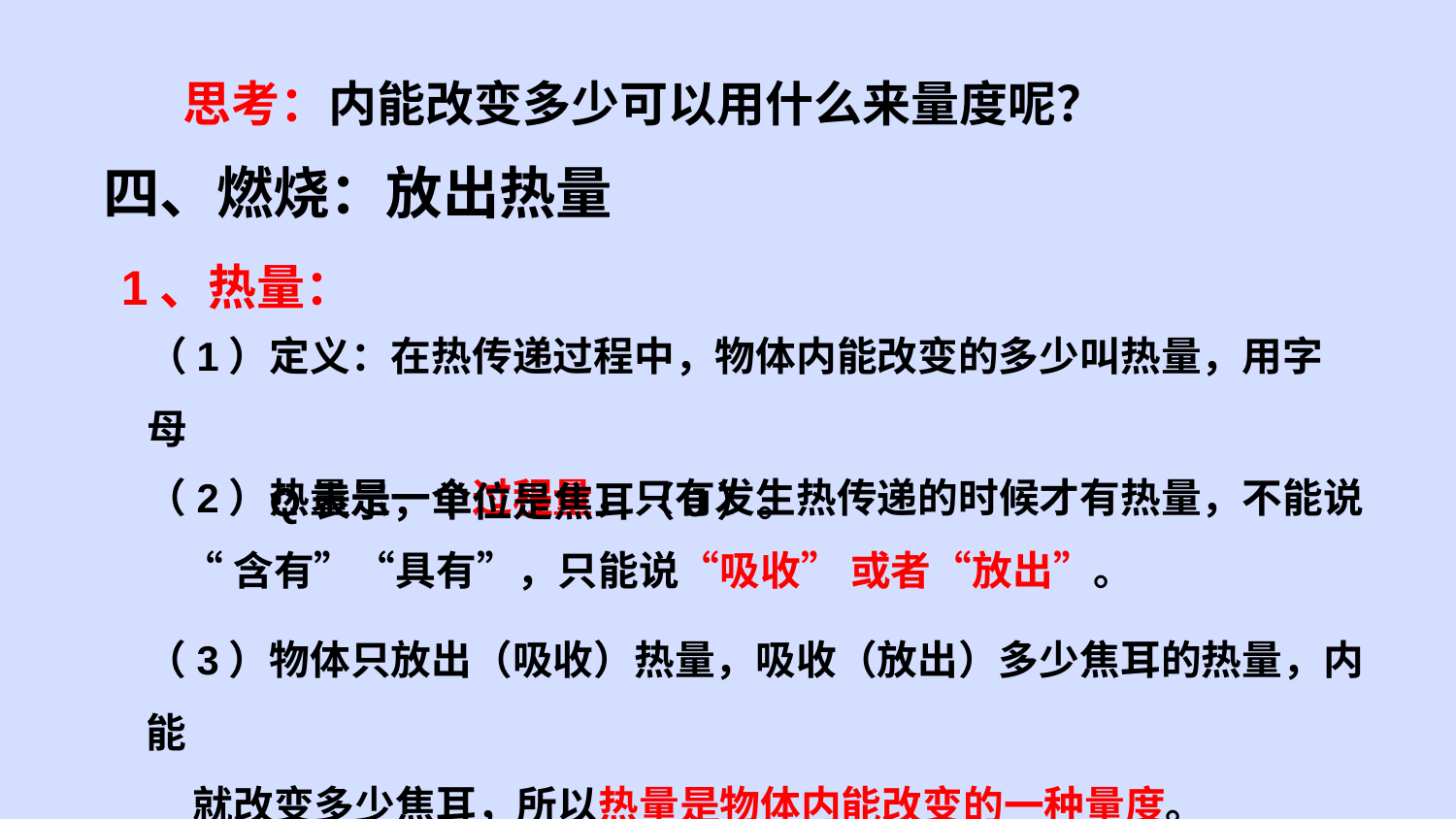

思考：内能改变多少可以用什么来量度呢？
四、燃烧：放出热量
1、热量：
（1）定义：在热传递过程中，物体内能改变的多少叫热量，用字母
           Q表示，单位是焦耳（J）。
（2）热量是一个过程量，只有发生热传递的时候才有热量，不能说
    “含有”“具有”，只能说“吸收” 或者“放出”。
（3）物体只放出（吸收）热量，吸收（放出）多少焦耳的热量，内能
    就改变多少焦耳，所以热量是物体内能改变的一种量度。